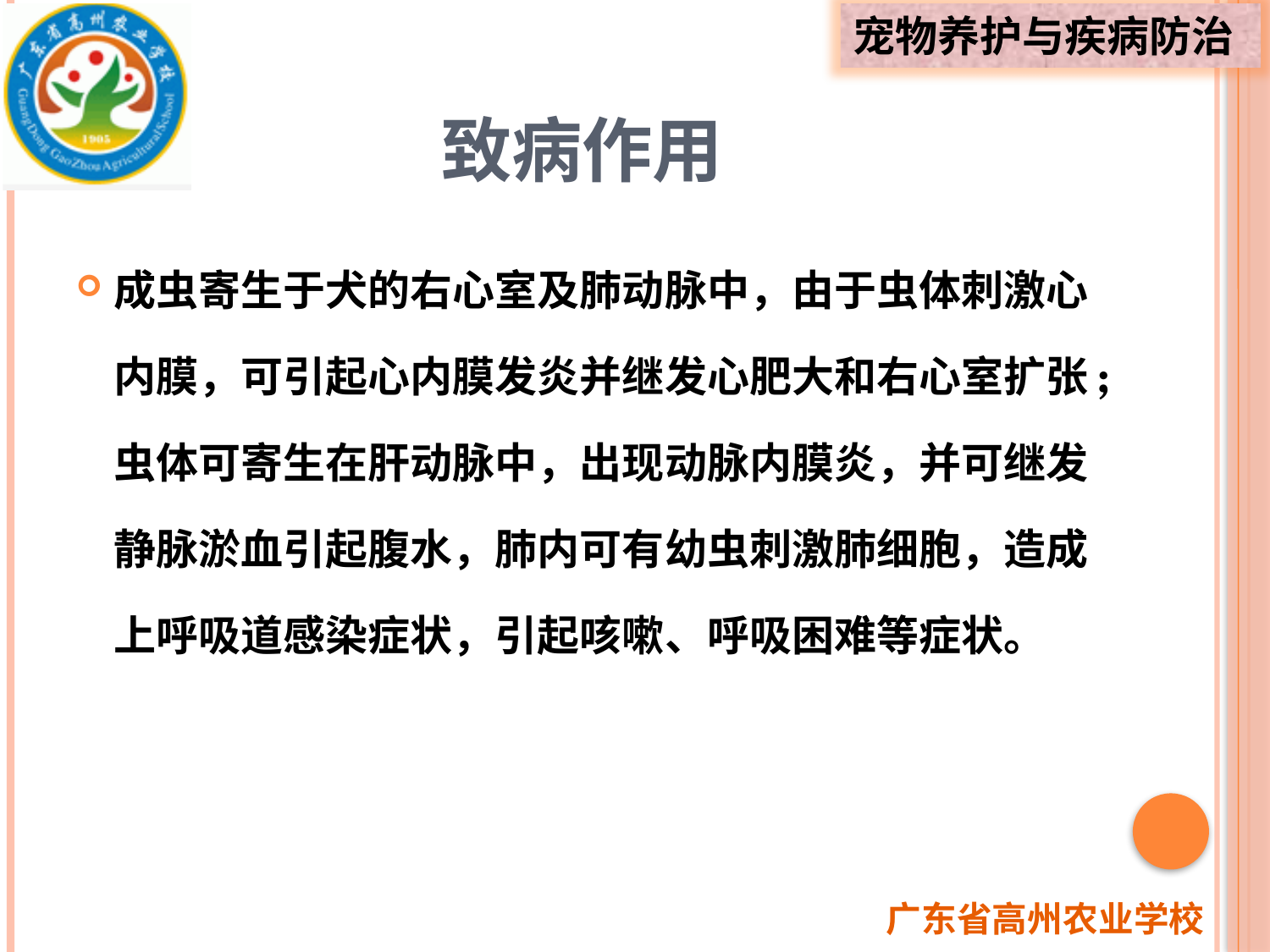

# 致病作用
成虫寄生于犬的右心室及肺动脉中，由于虫体刺激心内膜，可引起心内膜发炎并继发心肥大和右心室扩张;虫体可寄生在肝动脉中，出现动脉内膜炎，并可继发静脉淤血引起腹水，肺内可有幼虫刺激肺细胞，造成上呼吸道感染症状，引起咳嗽、呼吸困难等症状。